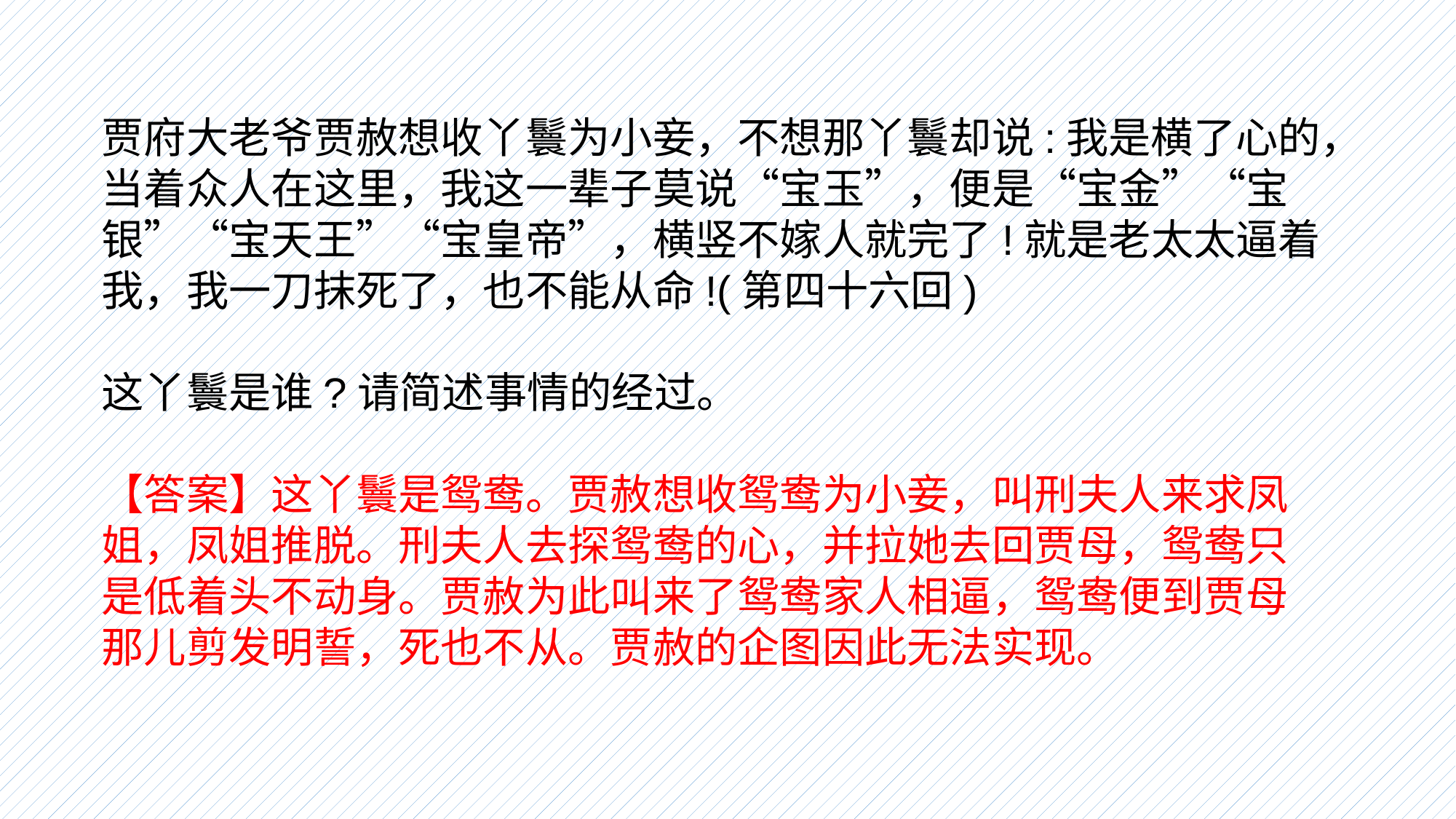

贾府大老爷贾赦想收丫鬟为小妾，不想那丫鬟却说:我是横了心的，当着众人在这里，我这一辈子莫说“宝玉”，便是“宝金”“宝银”“宝天王”“宝皇帝”，横竖不嫁人就完了!就是老太太逼着我，我一刀抹死了，也不能从命!(第四十六回)

这丫鬟是谁?请简述事情的经过。

【答案】这丫鬟是鸳鸯。贾赦想收鸳鸯为小妾，叫刑夫人来求凤姐，凤姐推脱。刑夫人去探鸳鸯的心，并拉她去回贾母，鸳鸯只是低着头不动身。贾赦为此叫来了鸳鸯家人相逼，鸳鸯便到贾母那儿剪发明誓，死也不从。贾赦的企图因此无法实现。